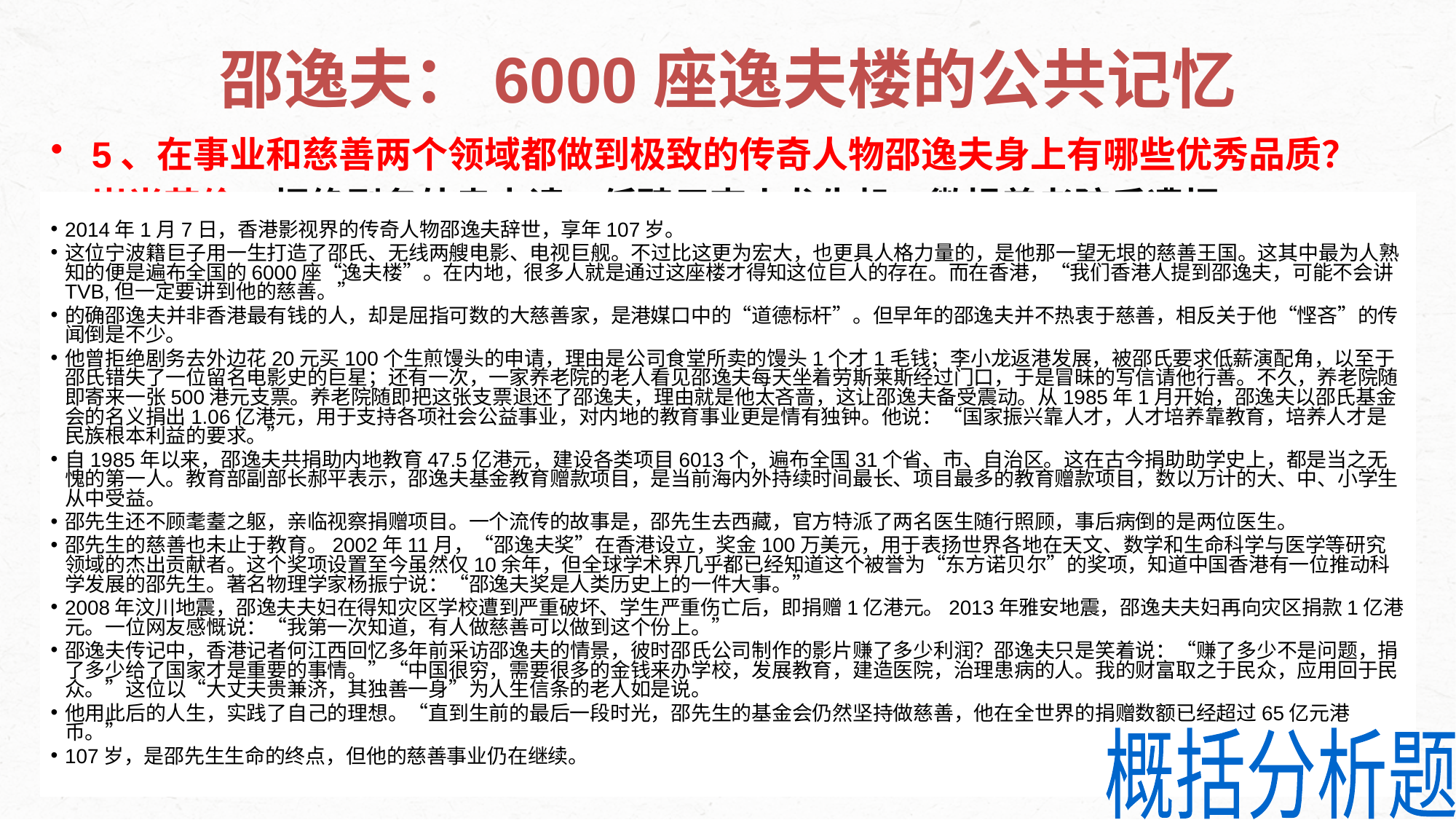

# 邵逸夫：6000座逸夫楼的公共记忆
5、在事业和慈善两个领域都做到极致的传奇人物邵逸夫身上有哪些优秀品质？
崇尚节俭：拒绝剧务外卖申请，低聘用李小龙失机，微捐养老院后遭拒。
心怀仁爱：关注社会：邵氏基金会捐款支持社会各项公益事业；
                 捐款灾区，汶川、雅安地震后，伸出援助之手，捐出大笔善款。
                 我的财富取之于民众，应用回于民众。
远见卓识：支持教育，邵逸夫认为，国家振兴靠教育，培养人才是民族根本利益的要求。
                       设“邵逸夫”奖，表扬世界各地在天文、数学和生命科学与医学等研究领域的杰出贡献者。
勇于担当（有责任感）：“大丈夫贵兼济，其独善一身”为人生信条。
(答出三点即可每点2分)
2014年1月7日，香港影视界的传奇人物邵逸夫辞世，享年107岁。
这位宁波籍巨子用一生打造了邵氏、无线两艘电影、电视巨舰。不过比这更为宏大，也更具人格力量的，是他那一望无垠的慈善王国。这其中最为人熟知的便是遍布全国的6000座“逸夫楼”。在内地，很多人就是通过这座楼才得知这位巨人的存在。而在香港，“我们香港人提到邵逸夫，可能不会讲TVB,但一定要讲到他的慈善。”
的确邵逸夫并非香港最有钱的人，却是屈指可数的大慈善家，是港媒口中的“道德标杆”。但早年的邵逸夫并不热衷于慈善，相反关于他“悭吝”的传闻倒是不少。
他曾拒绝剧务去外边花20元买100个生煎馒头的申请，理由是公司食堂所卖的馒头1个才1毛钱；李小龙返港发展，被邵氏要求低薪演配角，以至于邵氏错失了一位留名电影史的巨星；还有一次，一家养老院的老人看见邵逸夫每天坐着劳斯莱斯经过门口，于是冒昧的写信请他行善。不久，养老院随即寄来一张500港元支票。养老院随即把这张支票退还了邵逸夫，理由就是他太吝啬，这让邵逸夫备受震动。从1985年1月开始，邵逸夫以邵氏基金会的名义捐出1.06亿港元，用于支持各项社会公益事业，对内地的教育事业更是情有独钟。他说：“国家振兴靠人才，人才培养靠教育，培养人才是民族根本利益的要求。”
自1985年以来，邵逸夫共捐助内地教育47.5亿港元，建设各类项目6013个，遍布全国31个省、市、自治区。这在古今捐助助学史上，都是当之无愧的第一人。教育部副部长郝平表示，邵逸夫基金教育赠款项目，是当前海内外持续时间最长、项目最多的教育赠款项目，数以万计的大、中、小学生从中受益。
邵先生还不顾耄耋之躯，亲临视察捐赠项目。一个流传的故事是，邵先生去西藏，官方特派了两名医生随行照顾，事后病倒的是两位医生。
邵先生的慈善也未止于教育。2002年11月，“邵逸夫奖”在香港设立，奖金100万美元，用于表扬世界各地在天文、数学和生命科学与医学等研究领域的杰出贡献者。这个奖项设置至今虽然仅10余年，但全球学术界几乎都已经知道这个被誉为“东方诺贝尔”的奖项，知道中国香港有一位推动科学发展的邵先生。著名物理学家杨振宁说：“邵逸夫奖是人类历史上的一件大事。”
2008年汶川地震，邵逸夫夫妇在得知灾区学校遭到严重破坏、学生严重伤亡后，即捐赠1亿港元。2013年雅安地震，邵逸夫夫妇再向灾区捐款1亿港元。一位网友感慨说：“我第一次知道，有人做慈善可以做到这个份上。”
邵逸夫传记中，香港记者何江西回忆多年前采访邵逸夫的情景，彼时邵氏公司制作的影片赚了多少利润？邵逸夫只是笑着说：“赚了多少不是问题，捐了多少给了国家才是重要的事情。”“中国很穷，需要很多的金钱来办学校，发展教育，建造医院，治理患病的人。我的财富取之于民众，应用回于民众。”这位以“大丈夫贵兼济，其独善一身”为人生信条的老人如是说。
他用此后的人生，实践了自己的理想。“直到生前的最后一段时光，邵先生的基金会仍然坚持做慈善，他在全世界的捐赠数额已经超过65亿元港币。”
107岁，是邵先生生命的终点，但他的慈善事业仍在继续。
概括分析题